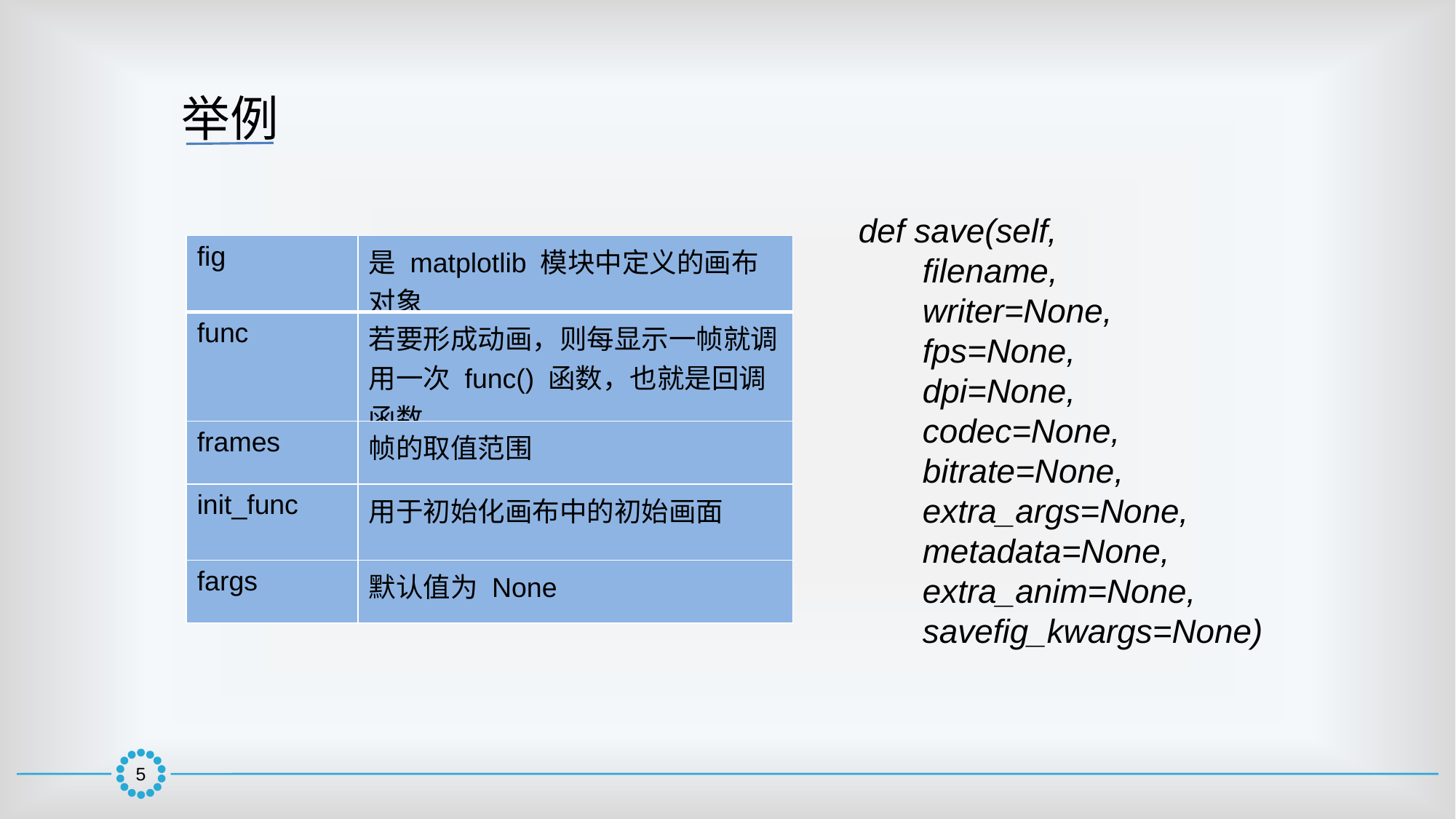

举例

def save(self,
 filename,
 writer=None,
 fps=None,
 dpi=None,
 codec=None,
 bitrate=None,
 extra_args=None,
 metadata=None,
 extra_anim=None,
 savefig_kwargs=None)
| fig | 是 matplotlib 模块中定义的画布对象 |
| --- | --- |
| func | 若要形成动画，则每显示一帧就调用一次 func() 函数，也就是回调函数 |
| frames | 帧的取值范围 |
| init\_func | 用于初始化画布中的初始画面 |
| fargs | 默认值为 None |

5